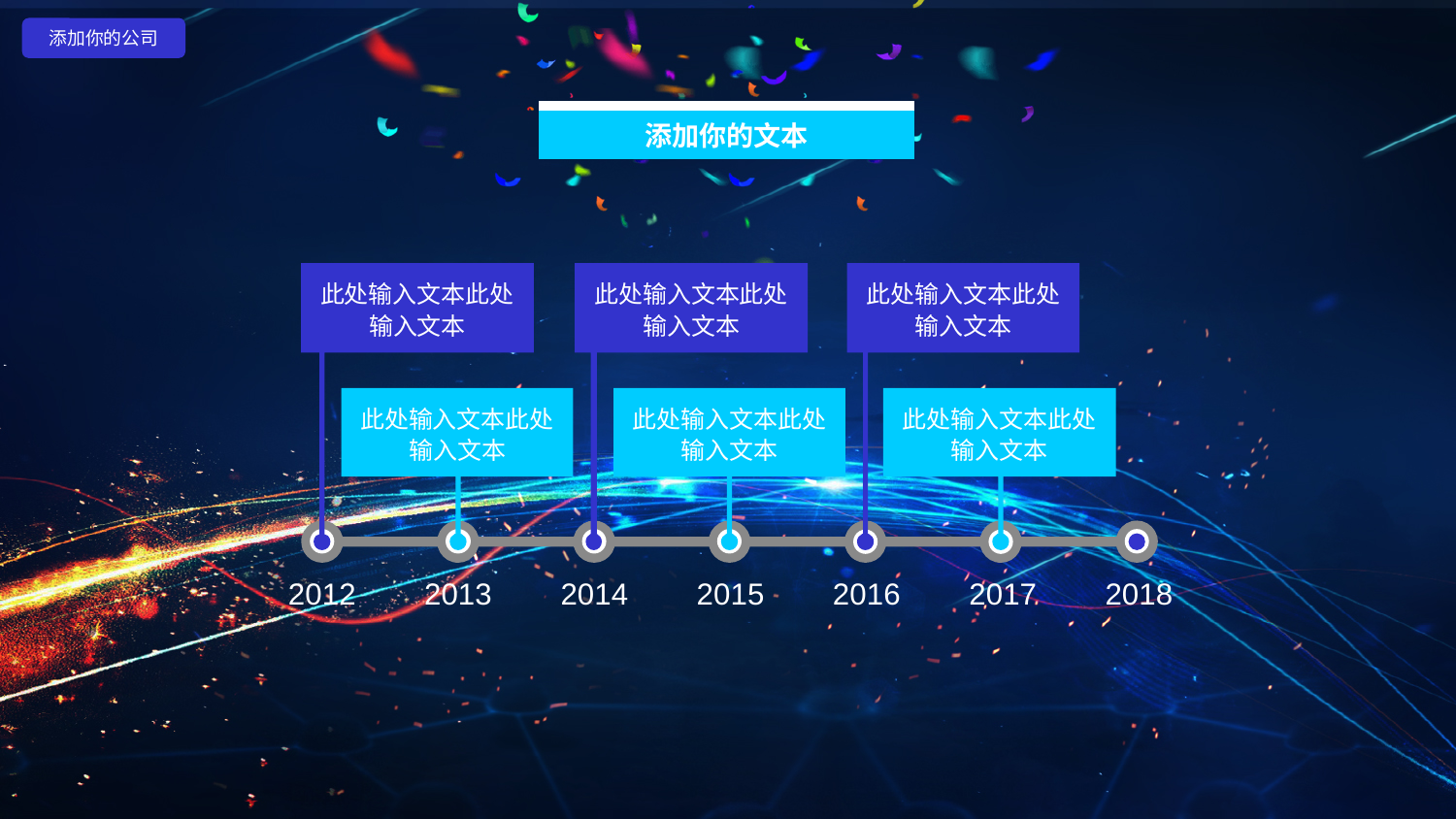

添加你的公司

添加你的文本
此处输入文本此处输入文本
此处输入文本此处输入文本
此处输入文本此处输入文本
此处输入文本此处输入文本
此处输入文本此处输入文本
此处输入文本此处输入文本

2012
2013
2014
2015
2016
2017
2018